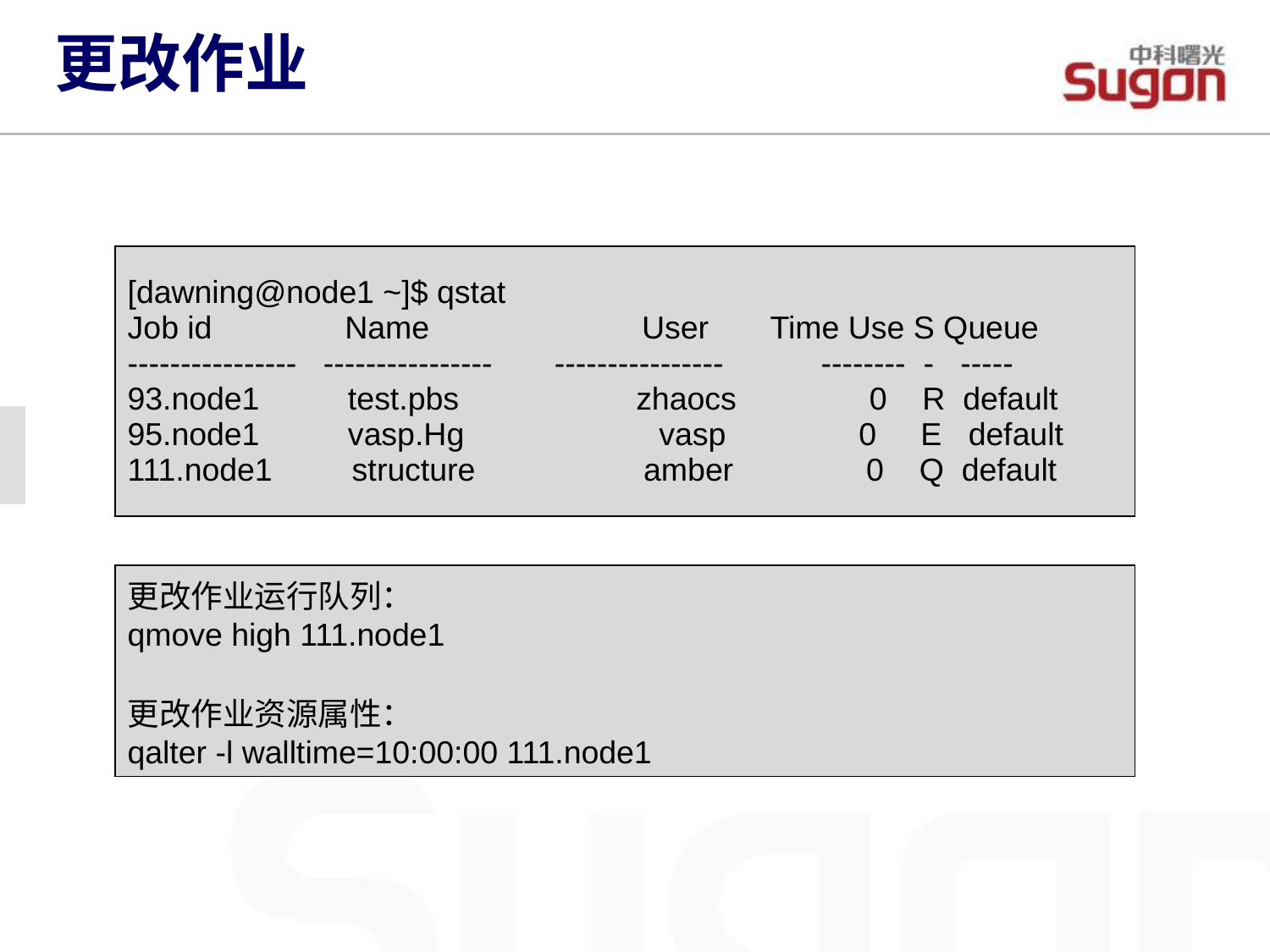

更改作业
| [dawning@node1 ~]$ qstat Job id Name User Time Use S Queue ---------------- ---------------- ---------------- -------- - ----- 93.node1 test.pbs zhaocs 0 R default 95.node1 vasp.Hg vasp 0 E default 111.node1 structure amber 0 Q default |
| --- |

| 更改作业运行队列： qmove high 111.node1 更改作业资源属性： qalter -l walltime=10:00:00 111.node1 |
| --- |